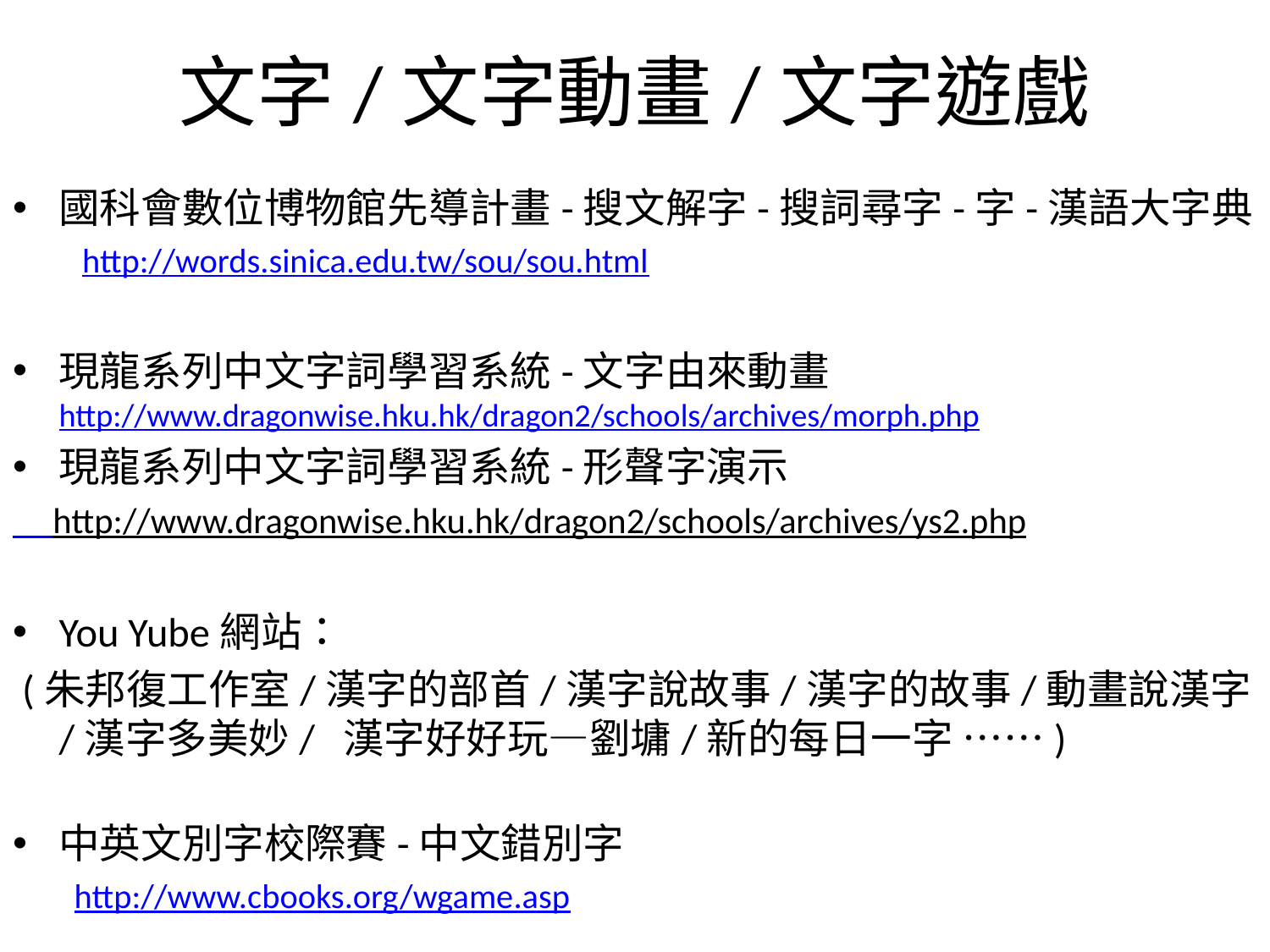

# 文字/文字動畫/文字遊戲
國科會數位博物館先導計畫-搜文解字-搜詞尋字-字-漢語大字典
 http://words.sinica.edu.tw/sou/sou.html

現龍系列中文字詞學習系統-文字由來動畫http://www.dragonwise.hku.hk/dragon2/schools/archives/morph.php
現龍系列中文字詞學習系統-形聲字演示
     http://www.dragonwise.hku.hk/dragon2/schools/archives/ys2.php

You Yube網站：
 (朱邦復工作室/漢字的部首/漢字說故事/漢字的故事/動畫說漢字/漢字多美妙/  漢字好好玩—劉墉/新的每日一字 ……)

中英文別字校際賽-中文錯別字
http://www.cbooks.org/wgame.asp